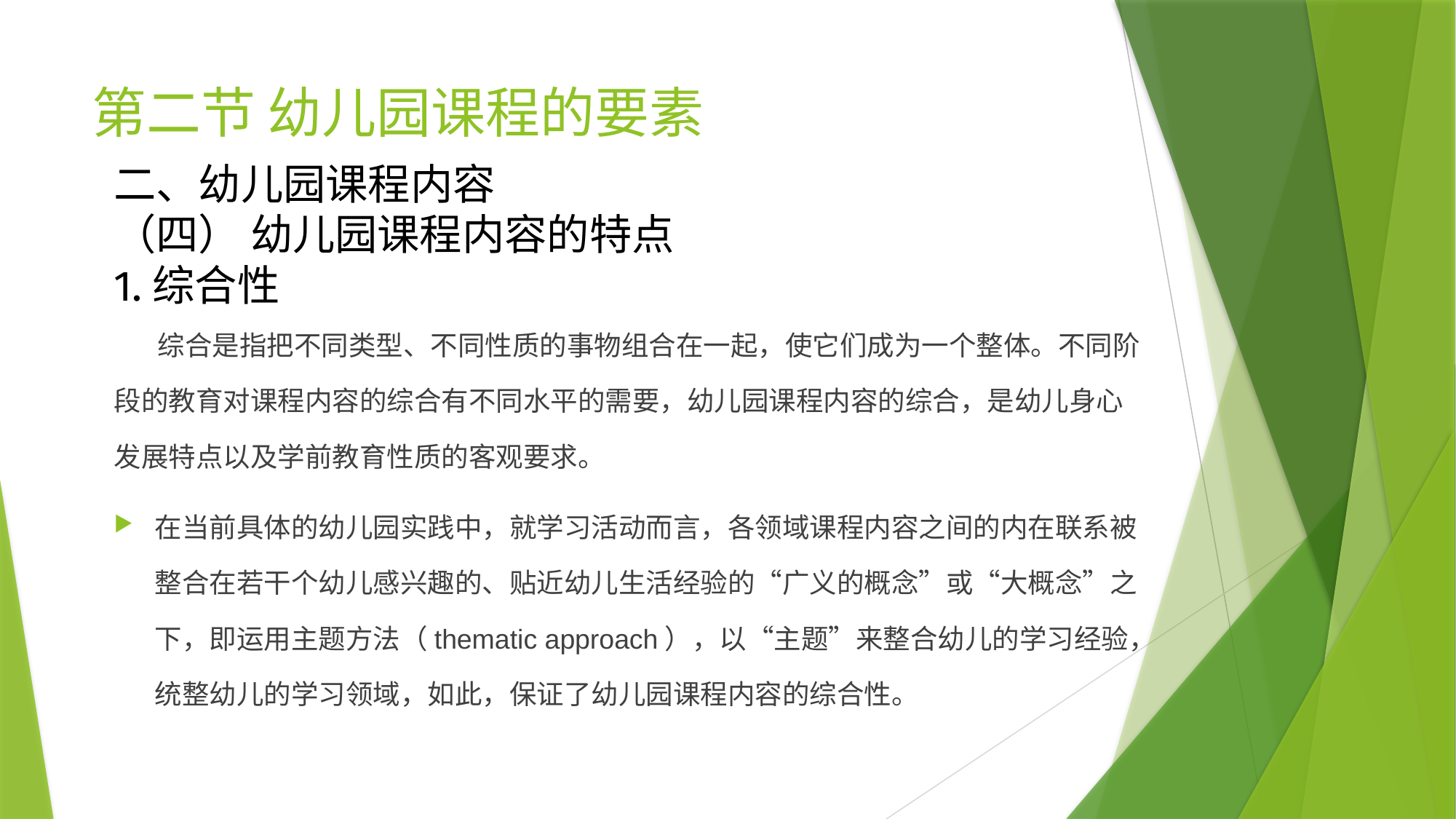

# 第二节 幼儿园课程的要素
二、幼儿园课程内容
（四） 幼儿园课程内容的特点
1.综合性
      综合是指把不同类型、不同性质的事物组合在一起，使它们成为一个整体。不同阶段的教育对课程内容的综合有不同水平的需要，幼儿园课程内容的综合，是幼儿身心发展特点以及学前教育性质的客观要求。
在当前具体的幼儿园实践中，就学习活动而言，各领域课程内容之间的内在联系被整合在若干个幼儿感兴趣的、贴近幼儿生活经验的“广义的概念”或“大概念”之下，即运用主题方法（thematic approach），以“主题”来整合幼儿的学习经验，统整幼儿的学习领域，如此，保证了幼儿园课程内容的综合性。